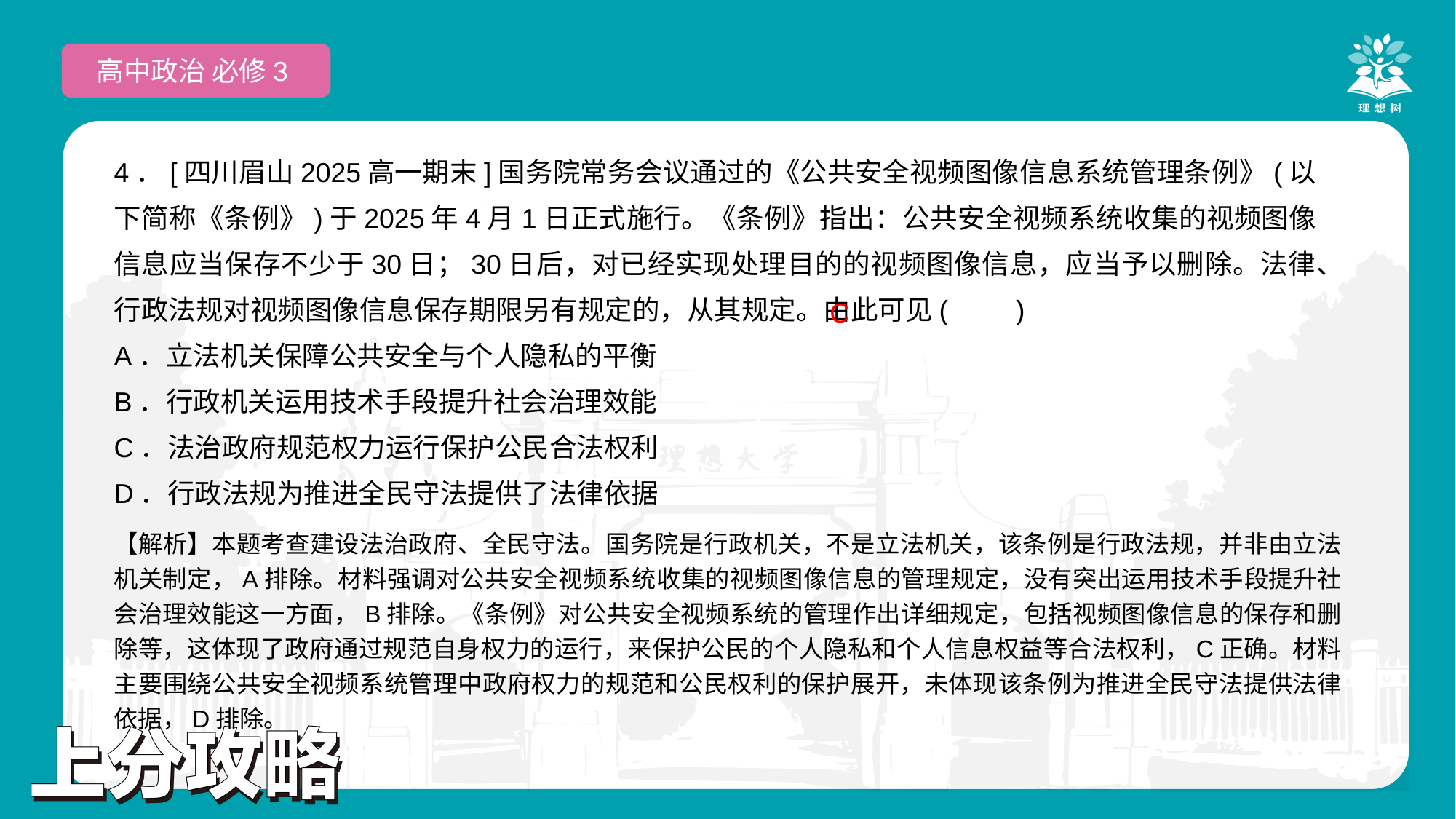

高中政治 必修3
4．[四川眉山2025高一期末]国务院常务会议通过的《公共安全视频图像信息系统管理条例》(以下简称《条例》)于2025年4月1日正式施行。《条例》指出：公共安全视频系统收集的视频图像信息应当保存不少于30日；30日后，对已经实现处理目的的视频图像信息，应当予以删除。法律、行政法规对视频图像信息保存期限另有规定的，从其规定。由此可见(　　)
A．立法机关保障公共安全与个人隐私的平衡
B．行政机关运用技术手段提升社会治理效能
C．法治政府规范权力运行保护公民合法权利
D．行政法规为推进全民守法提供了法律依据
C
【解析】本题考查建设法治政府、全民守法。国务院是行政机关，不是立法机关，该条例是行政法规，并非由立法机关制定，A排除。材料强调对公共安全视频系统收集的视频图像信息的管理规定，没有突出运用技术手段提升社会治理效能这一方面，B排除。《条例》对公共安全视频系统的管理作出详细规定，包括视频图像信息的保存和删除等，这体现了政府通过规范自身权力的运行，来保护公民的个人隐私和个人信息权益等合法权利，C正确。材料主要围绕公共安全视频系统管理中政府权力的规范和公民权利的保护展开，未体现该条例为推进全民守法提供法律依据，D排除。